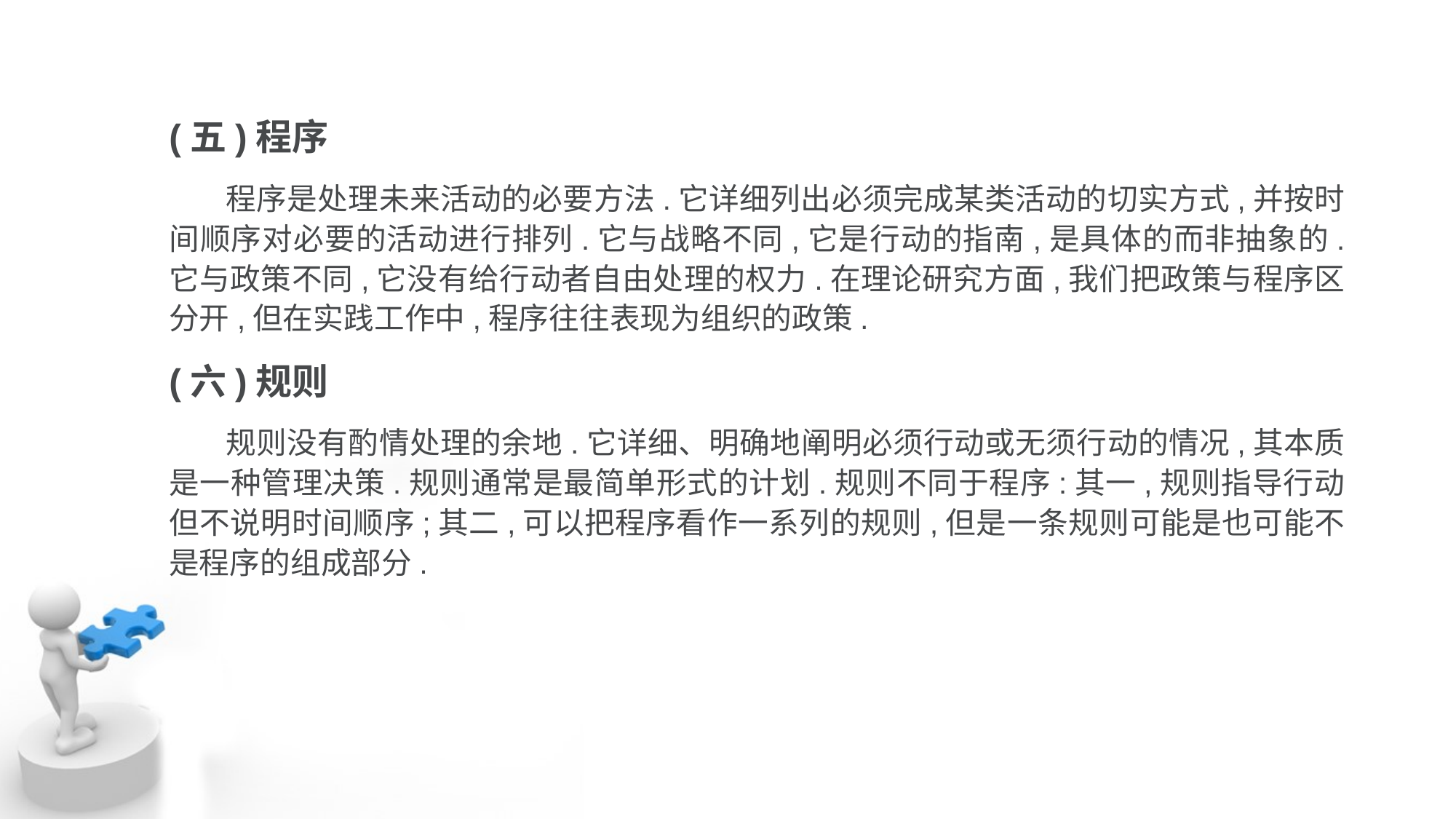

(五)程序
       程序是处理未来活动的必要方法.它详细列出必须完成某类活动的切实方式,并按时 间顺序对必要的活动进行排列.它与战略不同,它是行动的指南,是具体的而非抽象的. 它与政策不同,它没有给行动者自由处理的权力.在理论研究方面,我们把政策与程序区 分开,但在实践工作中,程序往往表现为组织的政策.
(六)规则
       规则没有酌情处理的余地.它详细、明确地阐明必须行动或无须行动的情况,其本质 是一种管理决策.规则通常是最简单形式的计划.规则不同于程序:其一,规则指导行动 但不说明时间顺序;其二,可以把程序看作一系列的规则,但是一条规则可能是也可能不 是程序的组成部分.